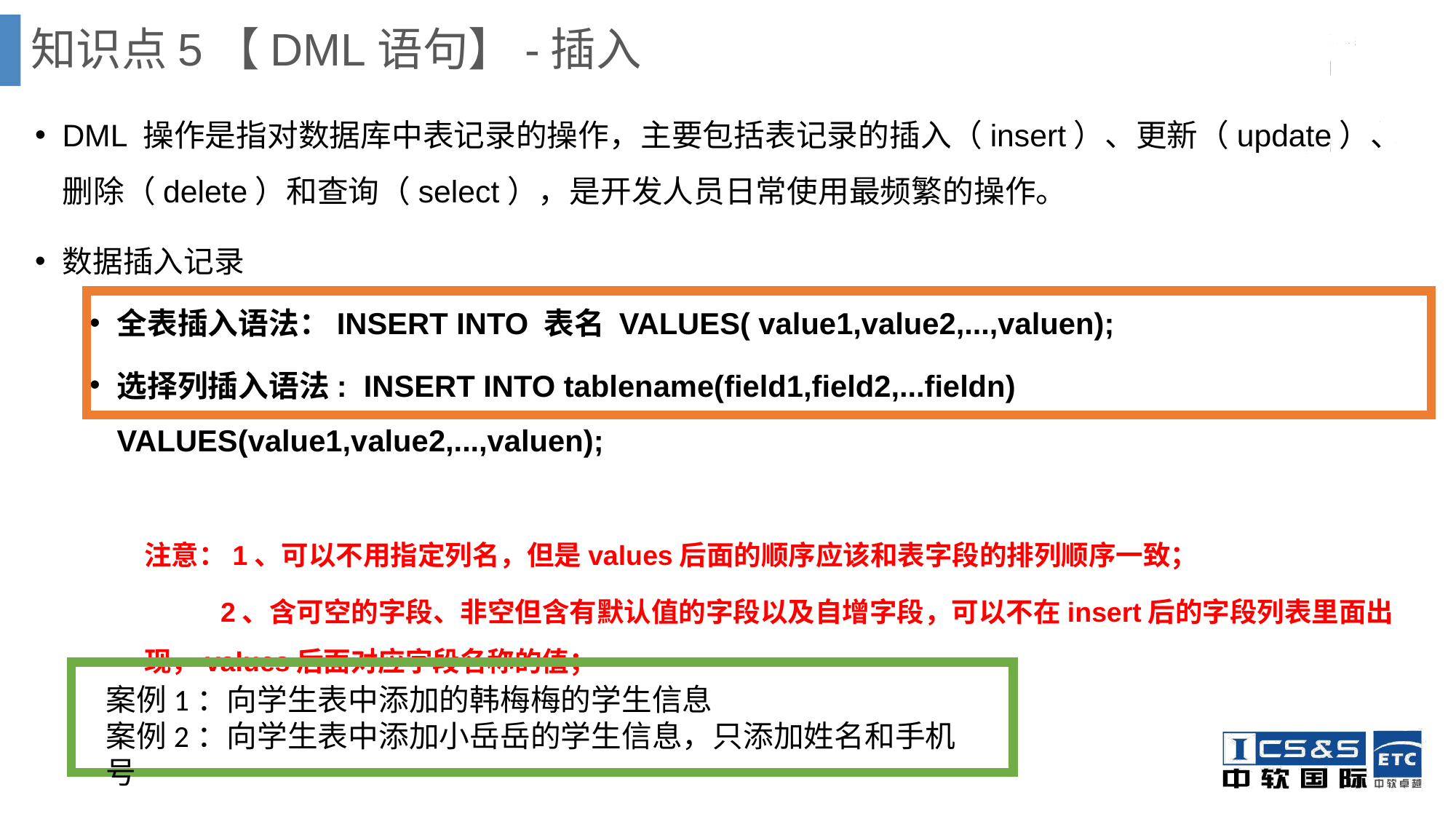

知识点5【DML语句】-插入
DML 操作是指对数据库中表记录的操作，主要包括表记录的插入（insert）、更新（update）、删除（delete）和查询（select），是开发人员日常使用最频繁的操作。
数据插入记录
全表插入语法：INSERT INTO 表名 VALUES( value1,value2,...,valuen);
选择列插入语法:  INSERT INTO tablename(field1,field2,...fieldn) VALUES(value1,value2,...,valuen);

注意：1、可以不用指定列名，但是values后面的顺序应该和表字段的排列顺序一致；
          2、含可空的字段、非空但含有默认值的字段以及自增字段，可以不在insert后的字段列表里面出现，values后面对应字段名称的值；

案例1：向学生表中添加的韩梅梅的学生信息
案例2：向学生表中添加小岳岳的学生信息，只添加姓名和手机号